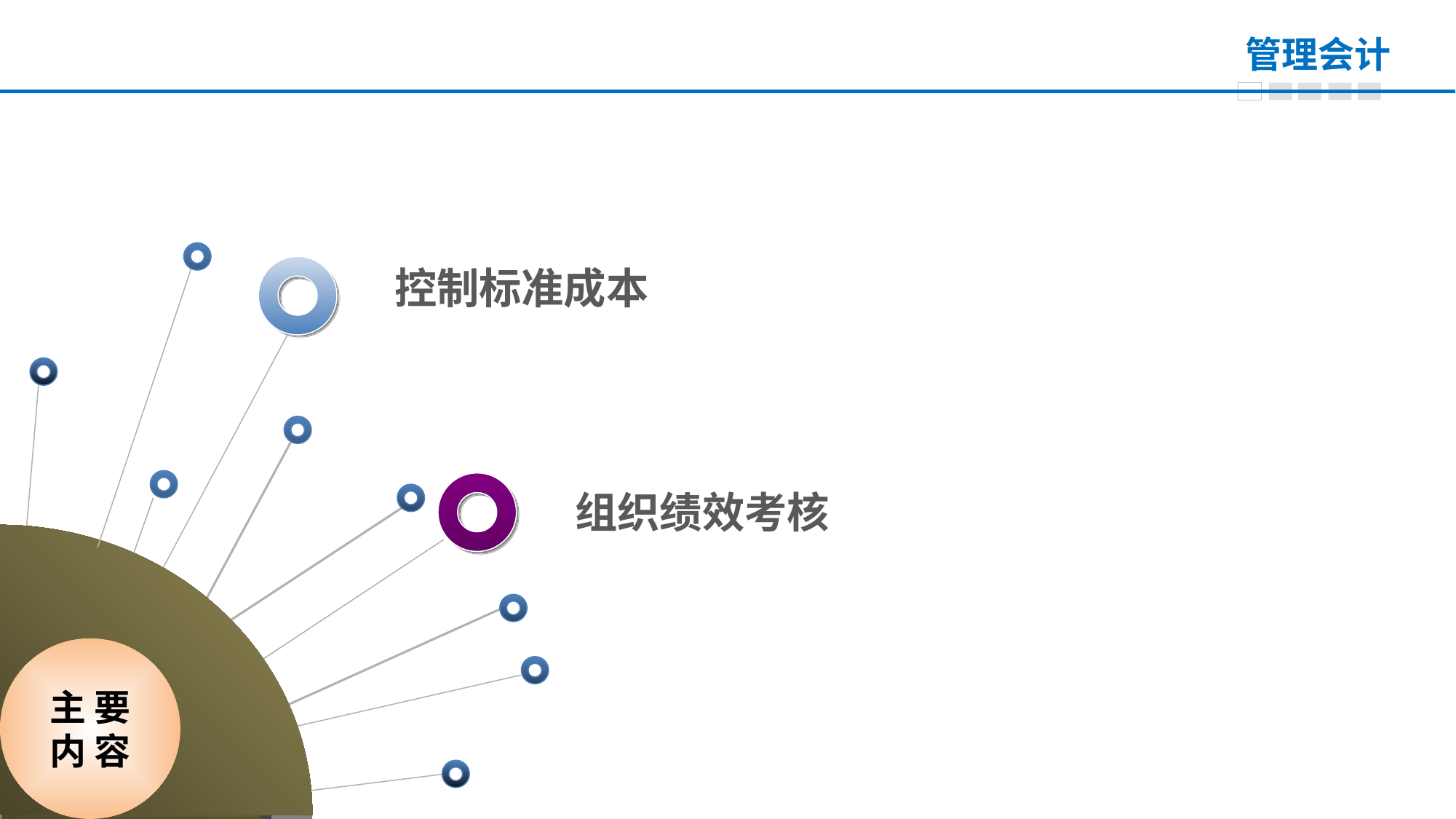

控制标准成本

组织绩效考核

目录
CONTENTS

主 要
内 容